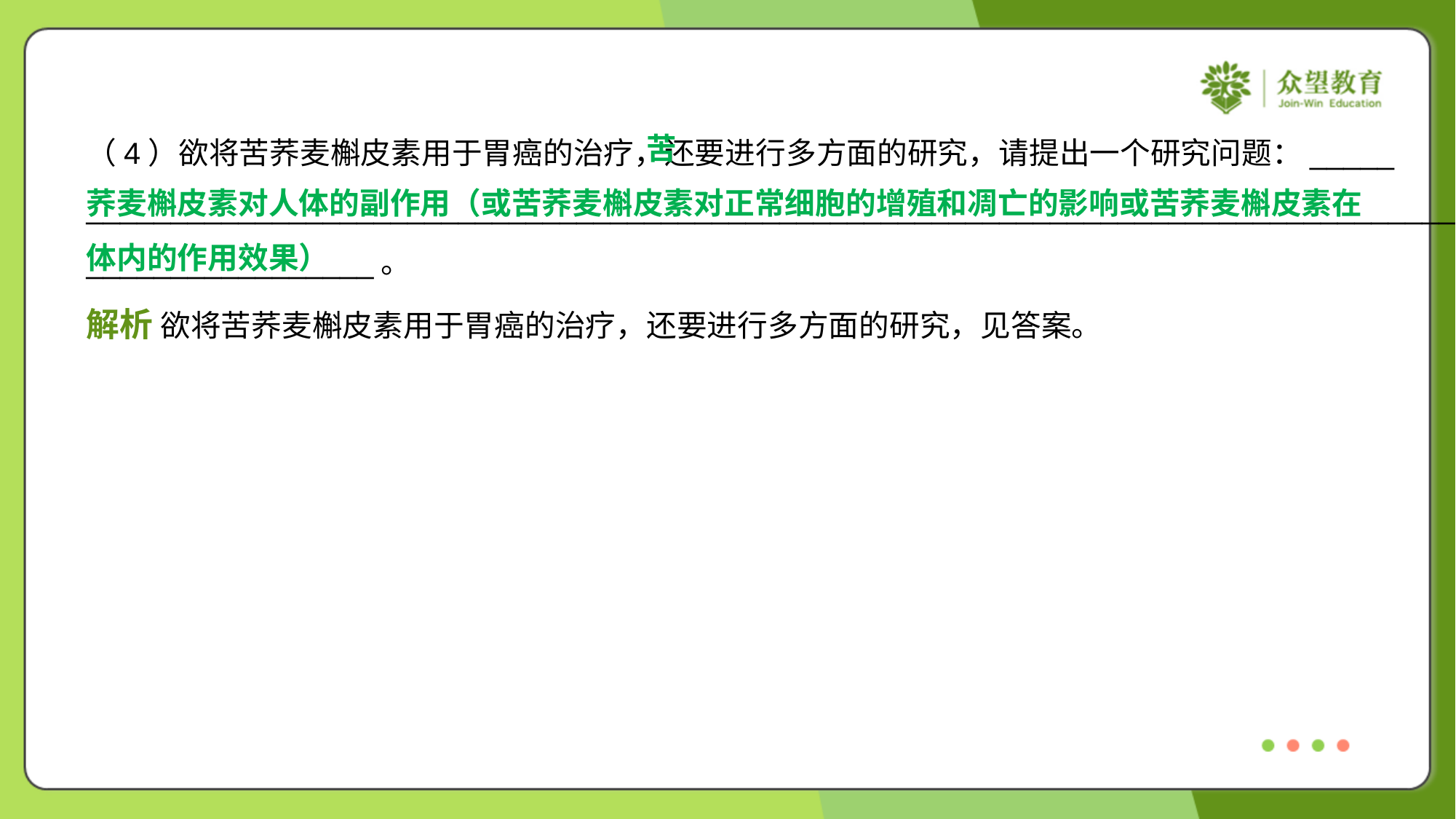

苦
荞麦槲皮素对人体的副作用（或苦荞麦槲皮素对正常细胞的增殖和凋亡的影响或苦荞麦槲皮素在
体内的作用效果）
（4）欲将苦荞麦槲皮素用于胃癌的治疗，还要进行多方面的研究，请提出一个研究问题：_____
____________________________________________________________________________________
_________________。
解析 欲将苦荞麦槲皮素用于胃癌的治疗，还要进行多方面的研究，见答案。